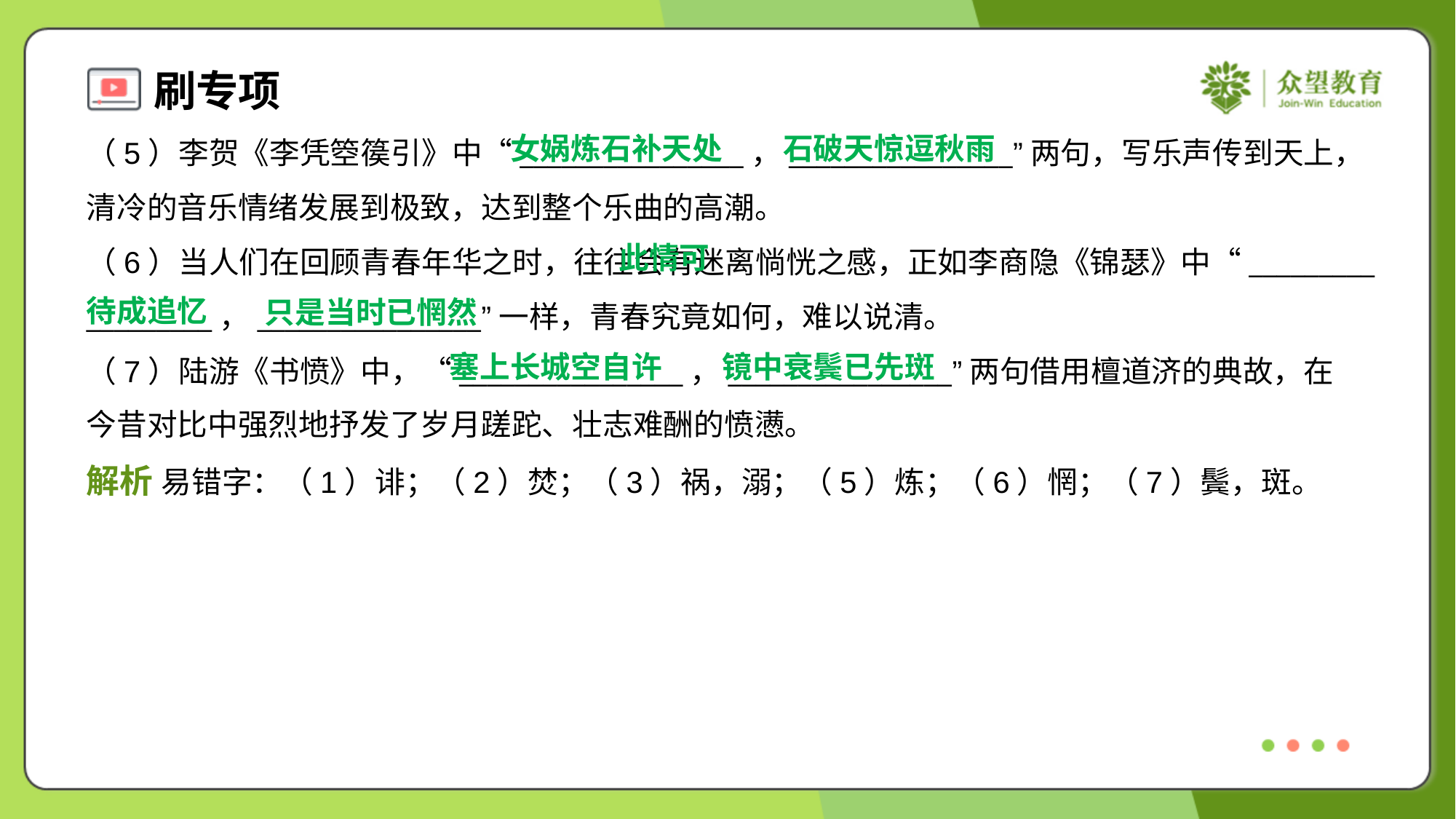

女娲炼石补天处
石破天惊逗秋雨
（5）李贺《李凭箜篌引》中“________________，________________”两句，写乐声传到天上，
清冷的音乐情绪发展到极致，达到整个乐曲的高潮。
（6）当人们在回顾青春年华之时，往往会有迷离惝恍之感，正如李商隐《锦瑟》中“_________
_________，________________”一样，青春究竟如何，难以说清。
（7）陆游《书愤》中，“________________，________________”两句借用檀道济的典故，在
今昔对比中强烈地抒发了岁月蹉跎、壮志难酬的愤懑。
                                                                            此情可
待成追忆
只是当时已惘然
塞上长城空自许
镜中衰鬓已先斑
解析 易错字：（1）诽；（2）焚；（3）祸，溺；（5）炼；（6）惘；（7）鬓，斑。